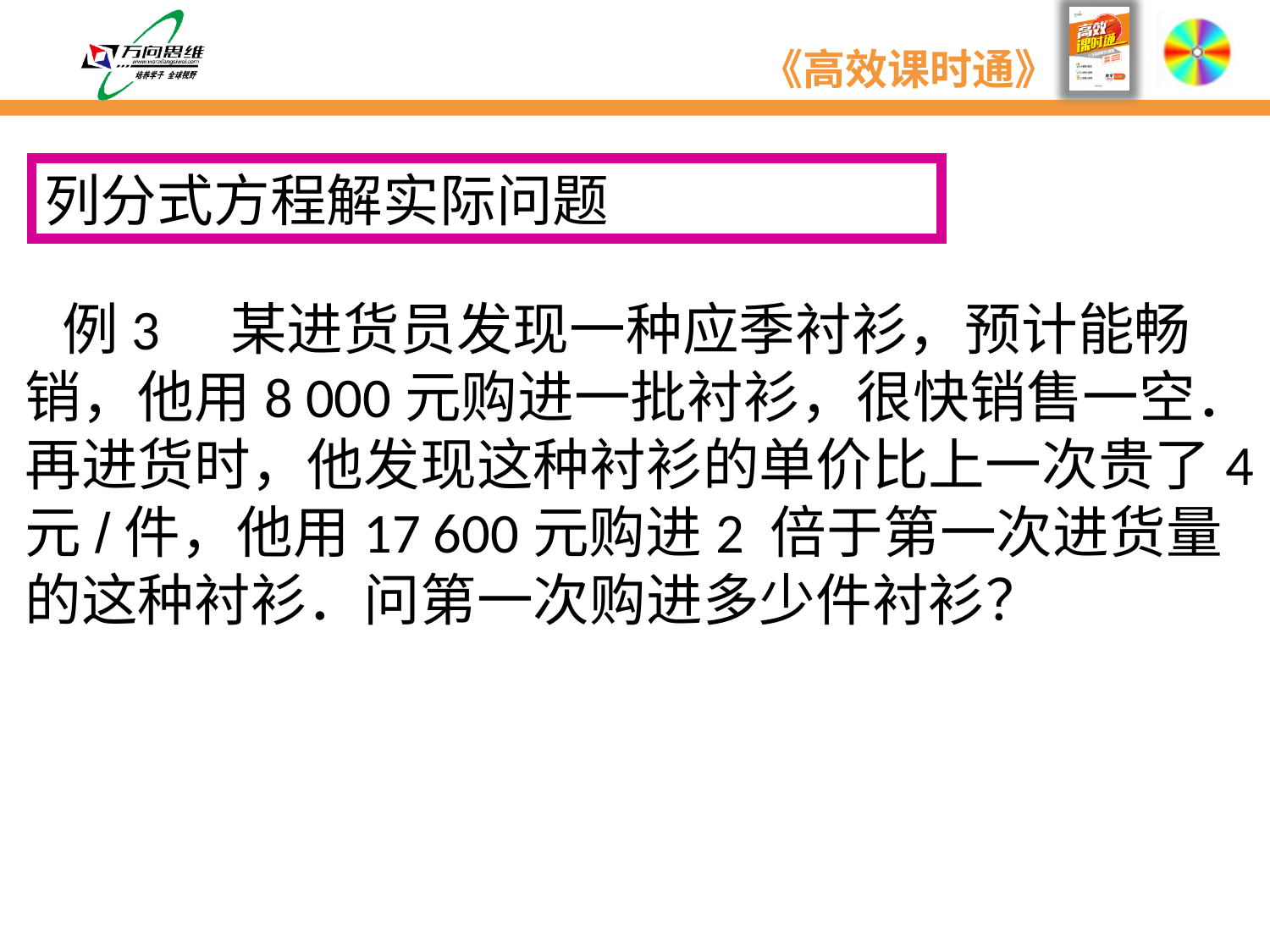

列分式方程解实际问题
例3　某进货员发现一种应季衬衫，预计能畅销，他用8 000元购进一批衬衫，很快销售一空．再进货时，他发现这种衬衫的单价比上一次贵了4 元/件，他用17 600元购进2 倍于第一次进货量的这种衬衫．问第一次购进多少件衬衫？